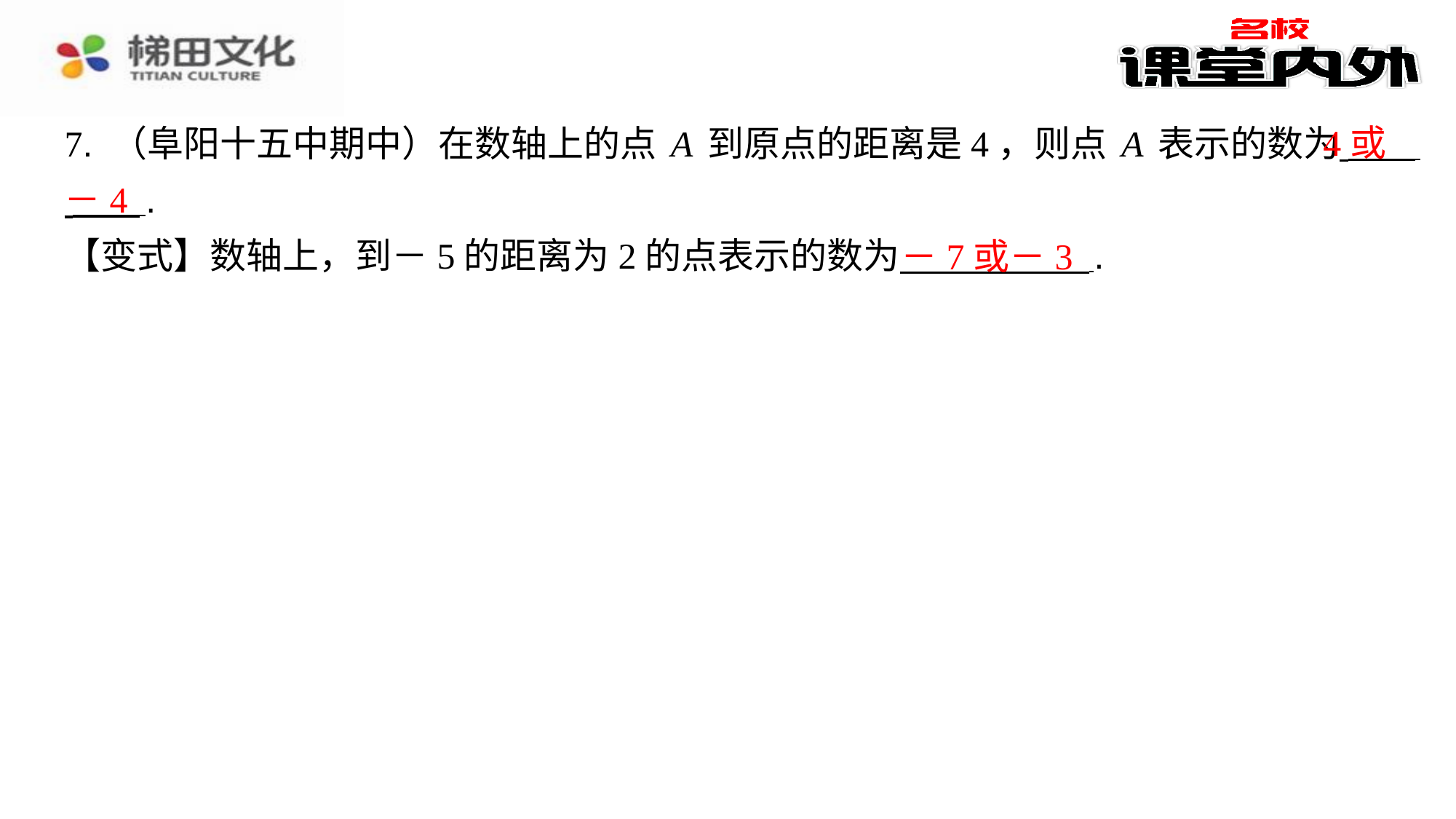

4或
7. （阜阳十五中期中）在数轴上的点A到原点的距离是4，则点A表示的数为            ⁠
            ⁠.
【变式】数轴上，到－5的距离为2的点表示的数为                             ⁠.
－4
－7或－3